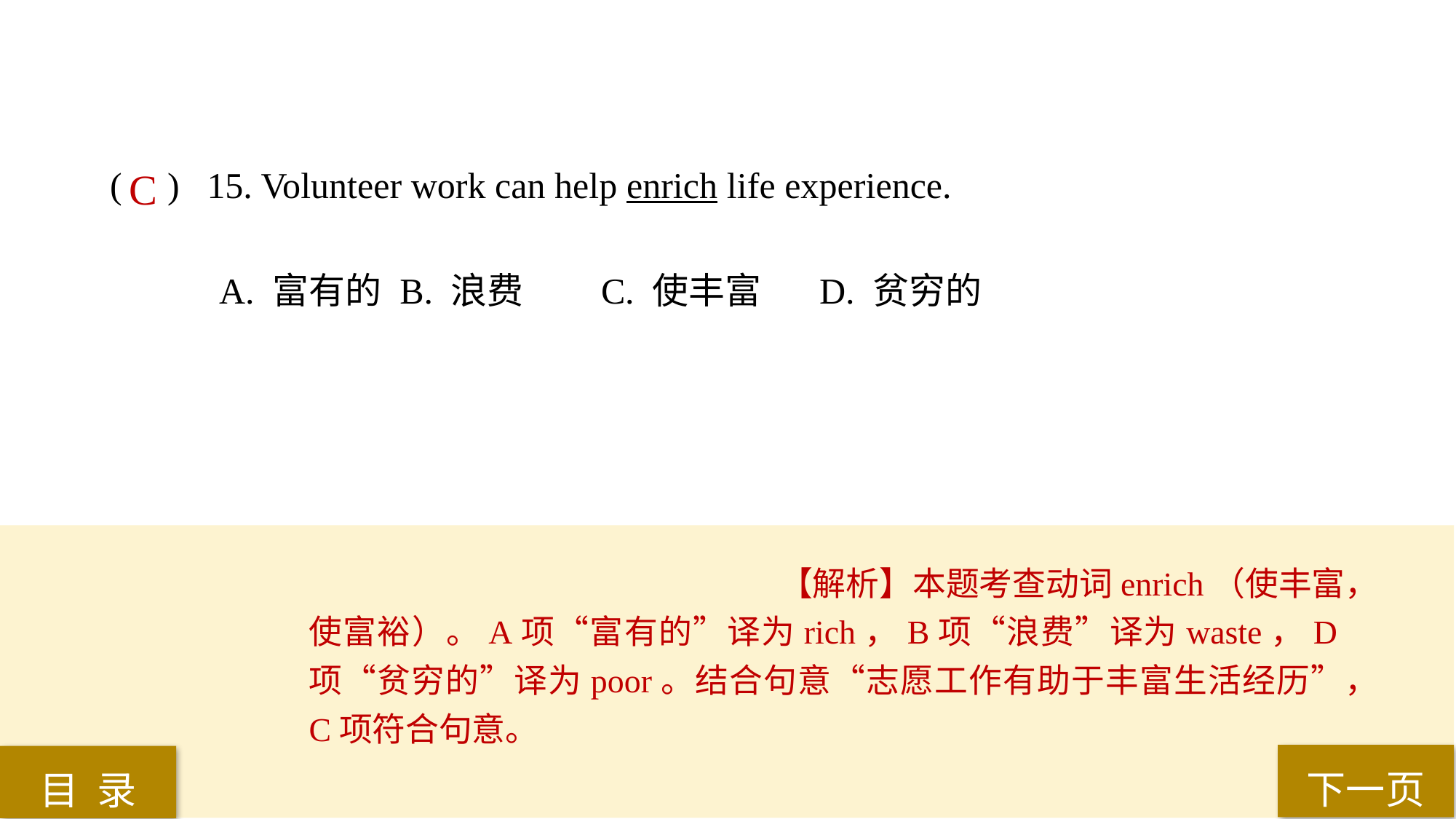

(     )   15. Volunteer work can help enrich life experience.

A. 富有的	 B. 浪费 	C. 使丰富 	D. 贫穷的
C
【解析】本题考查动词enrich（使丰富，使富裕）。A项“富有的”译为rich，B项“浪费”译为waste，D项“贫穷的”译为poor。结合句意“志愿工作有助于丰富生活经历”，C项符合句意。